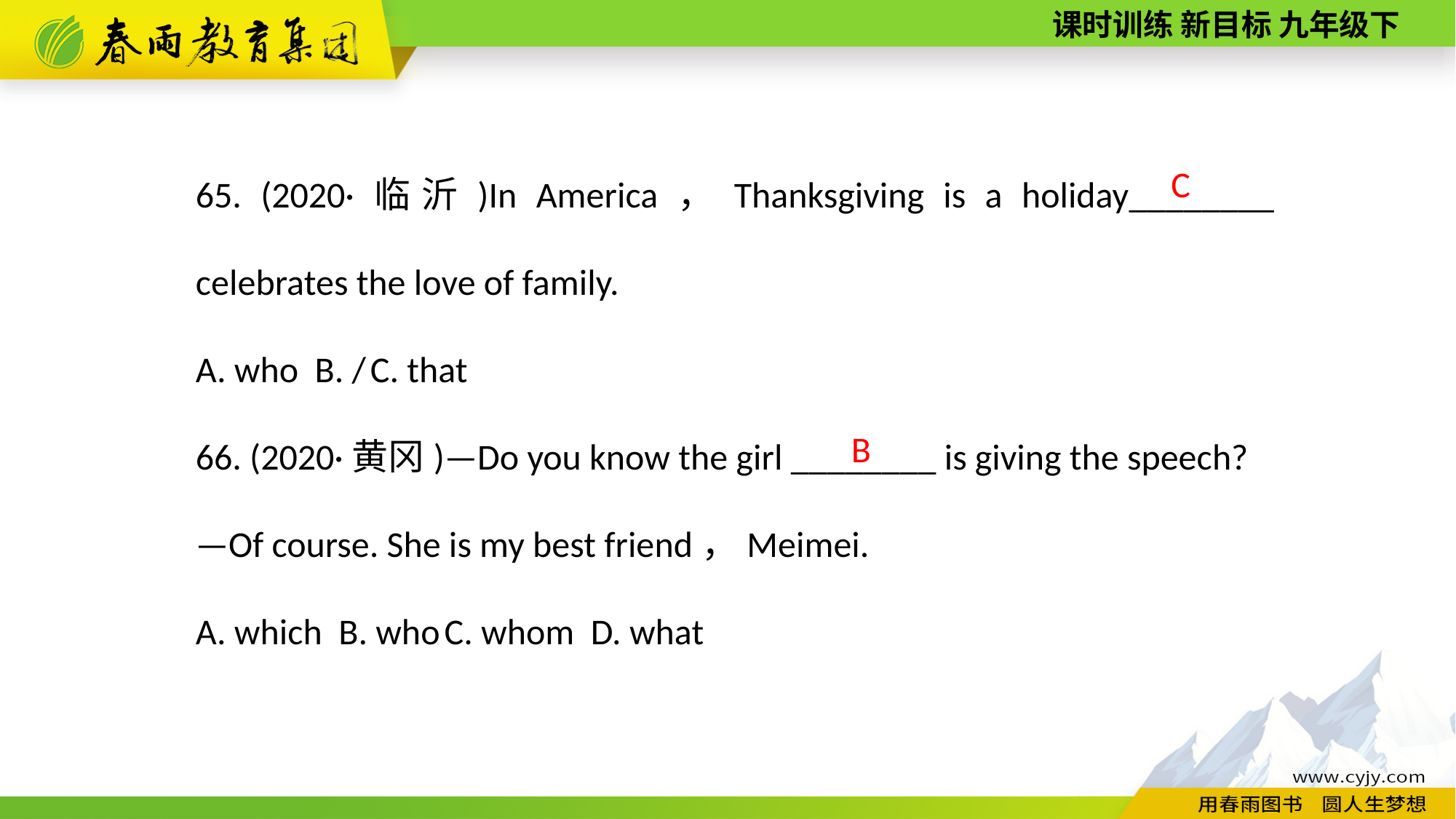

65. (2020·临沂)In America，Thanksgiving is a holiday________ celebrates the love of family.
A. who  B. / C. that
66. (2020·黄冈)—Do you know the girl ________ is giving the speech?
—Of course. She is my best friend，Meimei.
A. which  B. who C. whom  D. what
C
B